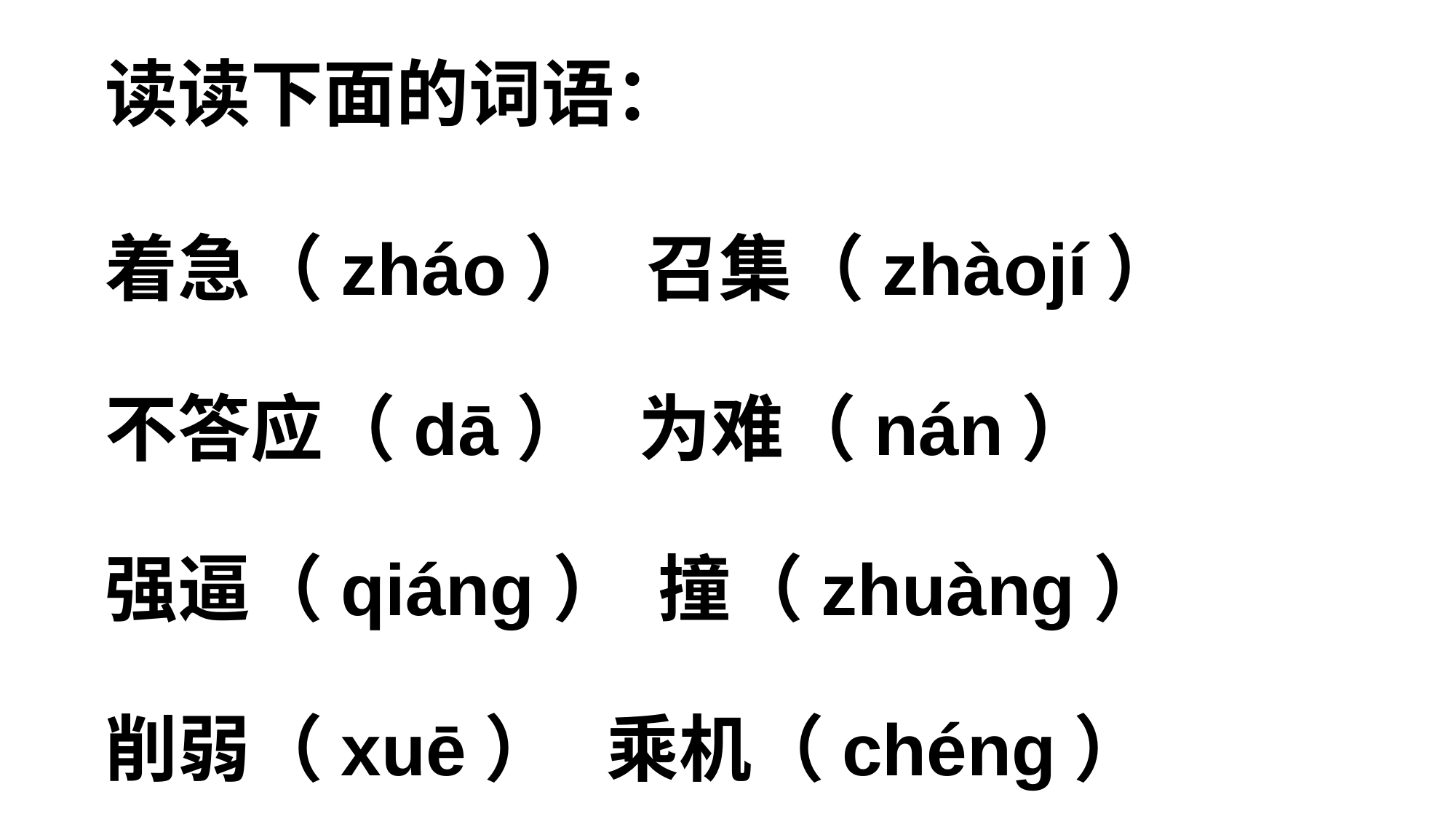

读读下面的词语：

着急（zháo）   召集（zhàojí）

不答应（dā）   为难（nán）

强逼（qiáng）  撞（zhuàng）

削弱（xuē）   乘机（chéng）